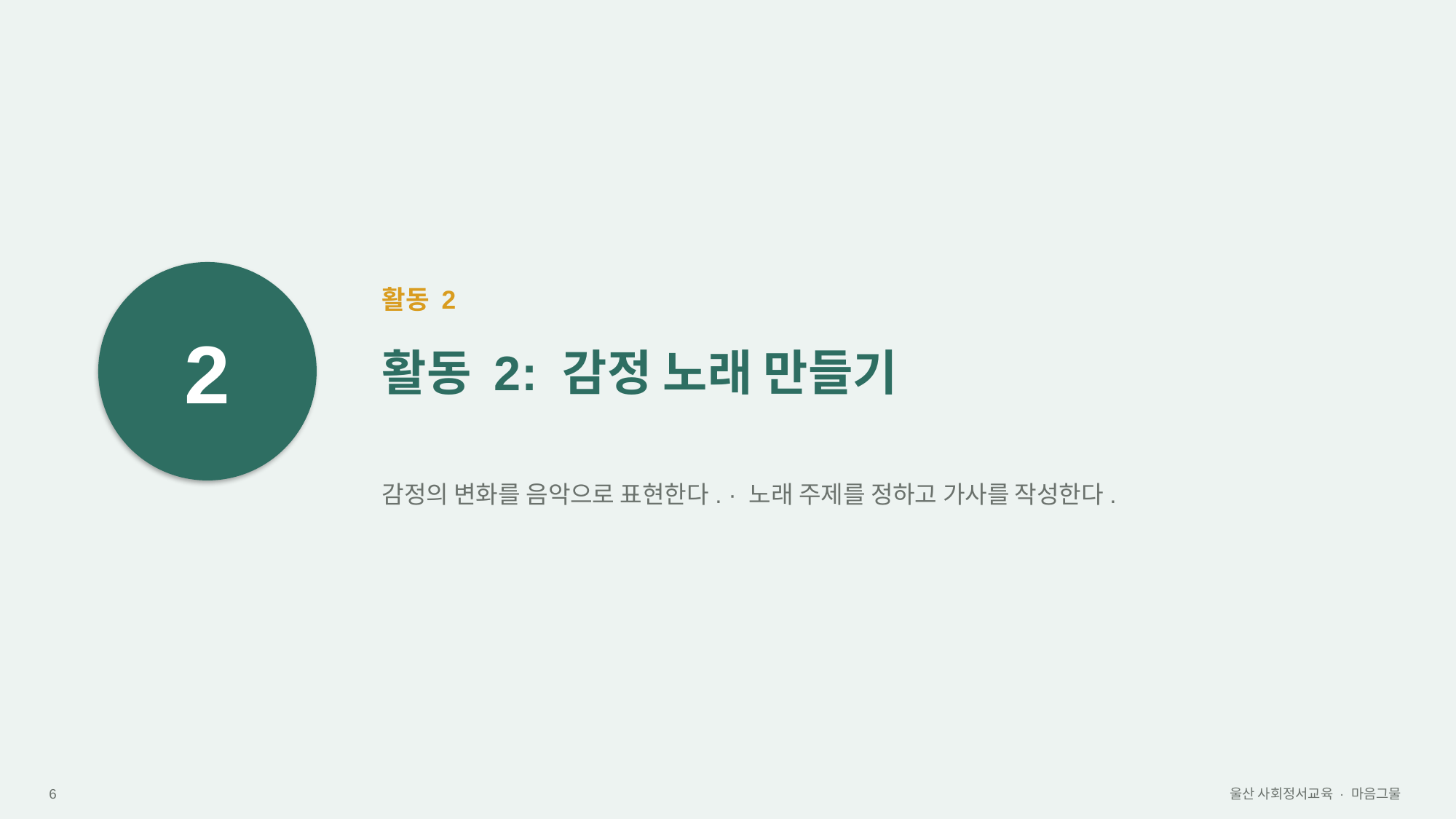

2
활동 2
활동 2: 감정 노래 만들기
감정의 변화를 음악으로 표현한다. · 노래 주제를 정하고 가사를 작성한다.
6
울산 사회정서교육 · 마음그물